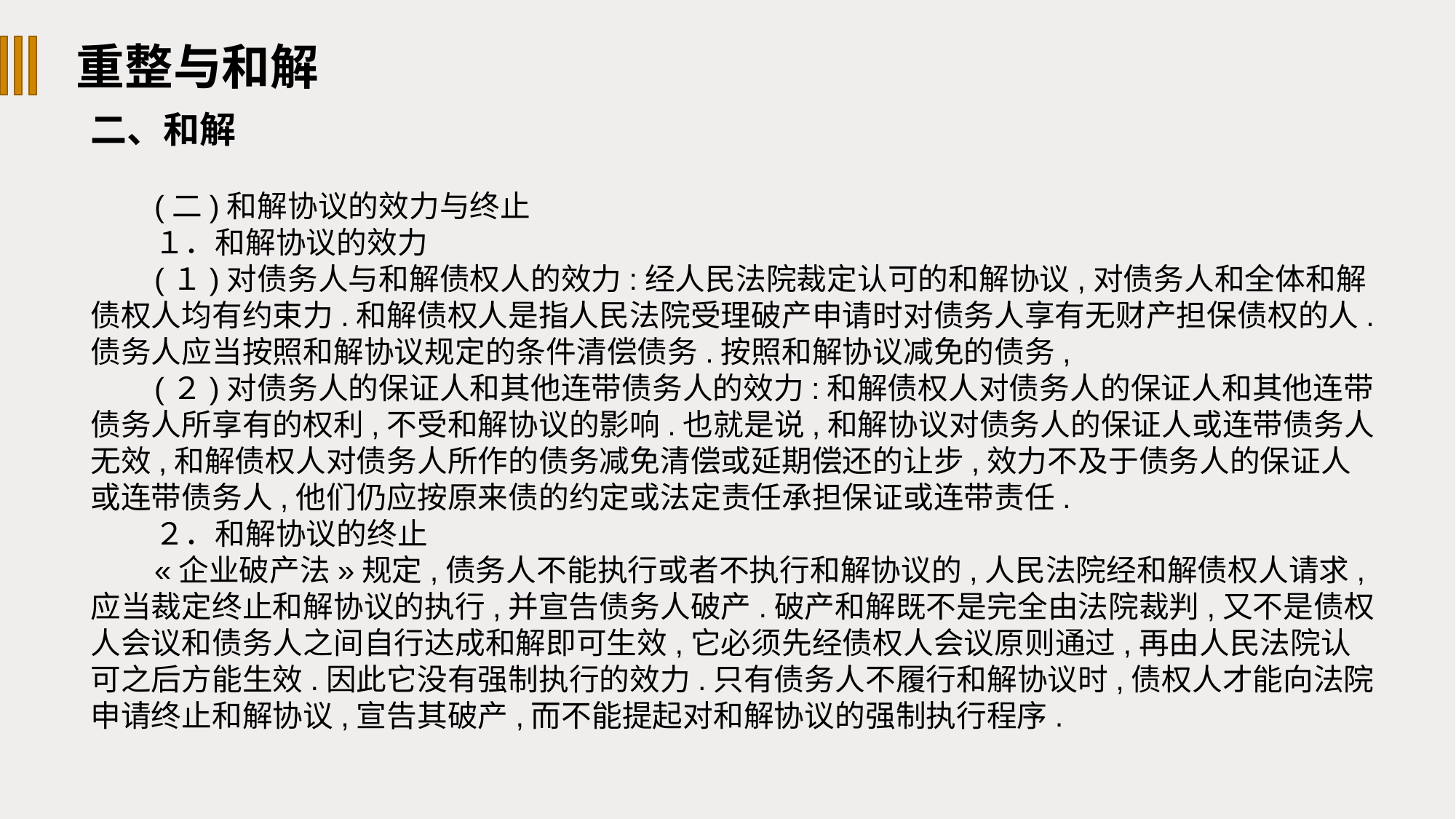

重整与和解

二、和解

(二)和解协议的效力与终止
１．和解协议的效力
(１)对债务人与和解债权人的效力:经人民法院裁定认可的和解协议,对债务人和全体和解债权人均有约束力.和解债权人是指人民法院受理破产申请时对债务人享有无财产担保债权的人.债务人应当按照和解协议规定的条件清偿债务.按照和解协议减免的债务,
(２)对债务人的保证人和其他连带债务人的效力:和解债权人对债务人的保证人和其他连带债务人所享有的权利,不受和解协议的影响.也就是说,和解协议对债务人的保证人或连带债务人无效,和解债权人对债务人所作的债务减免清偿或延期偿还的让步,效力不及于债务人的保证人或连带债务人,他们仍应按原来债的约定或法定责任承担保证或连带责任.
２．和解协议的终止
«企业破产法»规定,债务人不能执行或者不执行和解协议的,人民法院经和解债权人请求,应当裁定终止和解协议的执行,并宣告债务人破产.破产和解既不是完全由法院裁判,又不是债权人会议和债务人之间自行达成和解即可生效,它必须先经债权人会议原则通过,再由人民法院认可之后方能生效.因此它没有强制执行的效力.只有债务人不履行和解协议时,债权人才能向法院申请终止和解协议,宣告其破产,而不能提起对和解协议的强制执行程序.